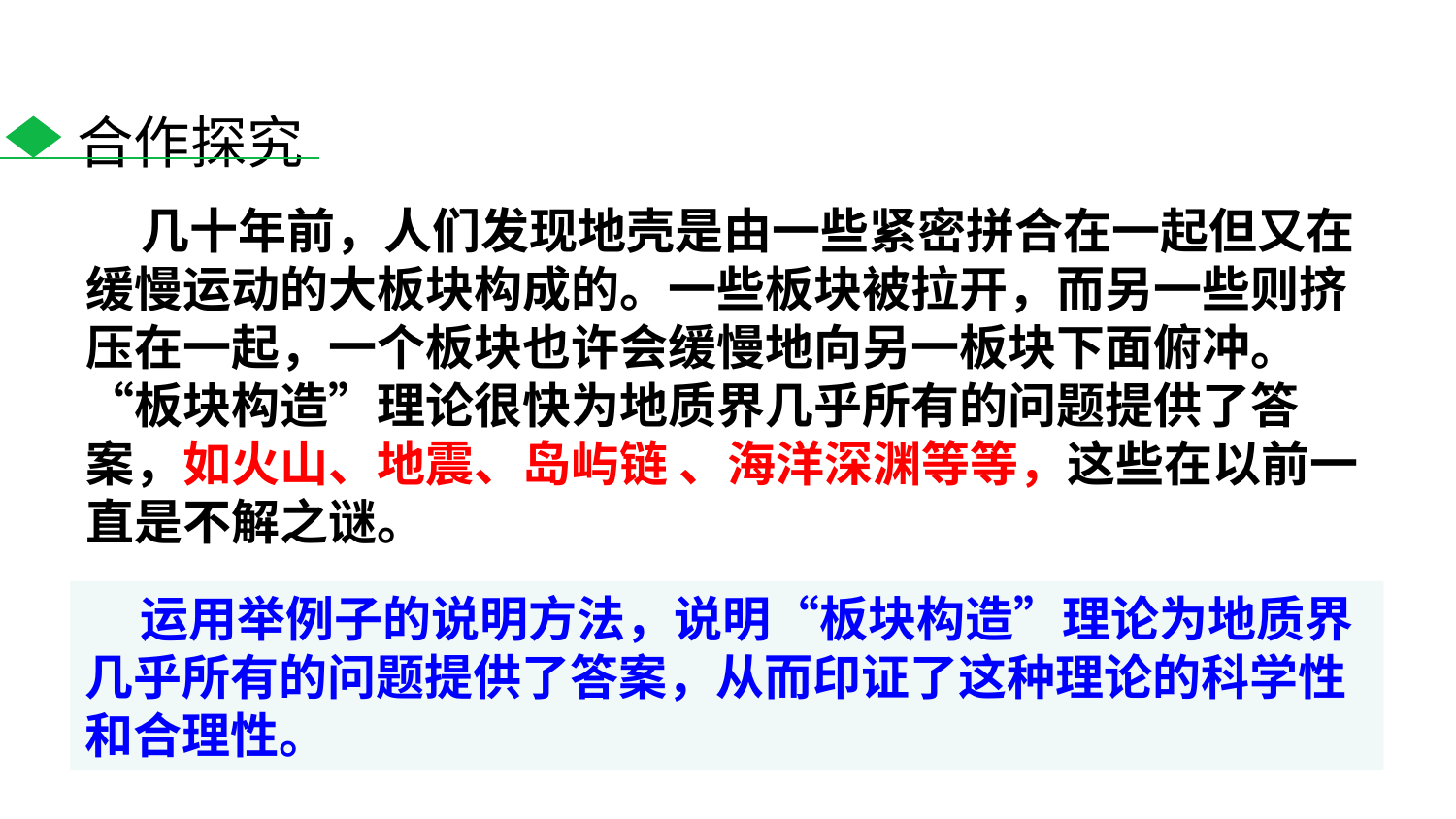

合作探究

    几十年前，人们发现地壳是由一些紧密拼合在一起但又在缓慢运动的大板块构成的。一些板块被拉开，而另一些则挤压在一起，一个板块也许会缓慢地向另一板块下面俯冲。“板块构造”理论很快为地质界几乎所有的问题提供了答
案，如火山、地震、岛屿链 、海洋深渊等等，这些在以前一直是不解之谜。
    运用举例子的说明方法，说明“板块构造”理论为地质界几乎所有的问题提供了答案，从而印证了这种理论的科学性和合理性。